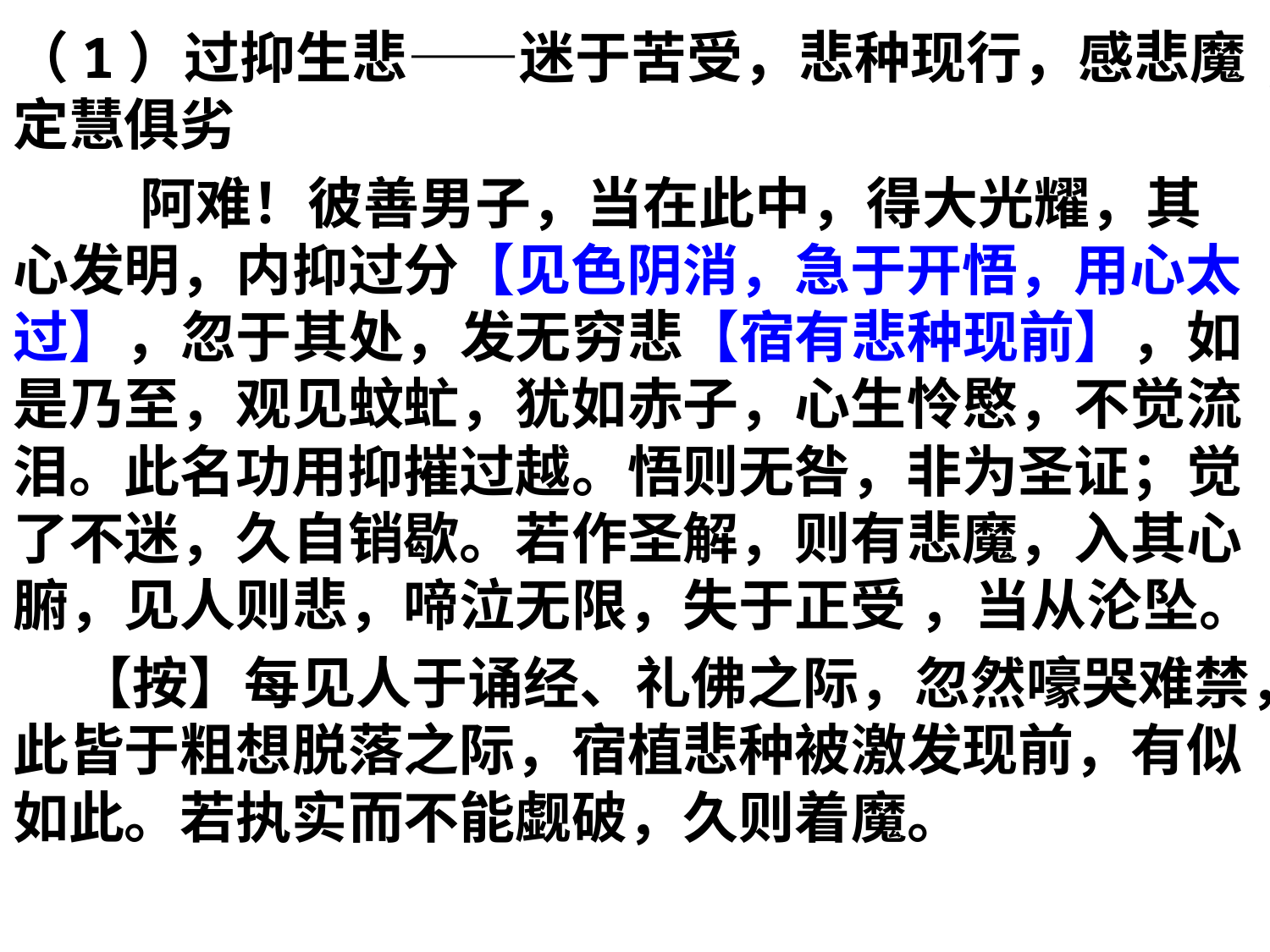

（1）过抑生悲——迷于苦受，悲种现行，感悲魔,定慧俱劣
         阿难！彼善男子，当在此中，得大光耀，其心发明，内抑过分【见色阴消，急于开悟，用心太过】，忽于其处，发无穷悲【宿有悲种现前】，如是乃至，观见蚊虻，犹如赤子，心生怜愍，不觉流泪。此名功用抑摧过越。悟则无咎，非为圣证；觉了不迷，久自销歇。若作圣解，则有悲魔，入其心腑，见人则悲，啼泣无限，失于正受 ，当从沦坠。
    【按】每见人于诵经、礼佛之际，忽然嚎哭难禁，此皆于粗想脱落之际，宿植悲种被激发现前，有似如此。若执实而不能觑破，久则着魔。